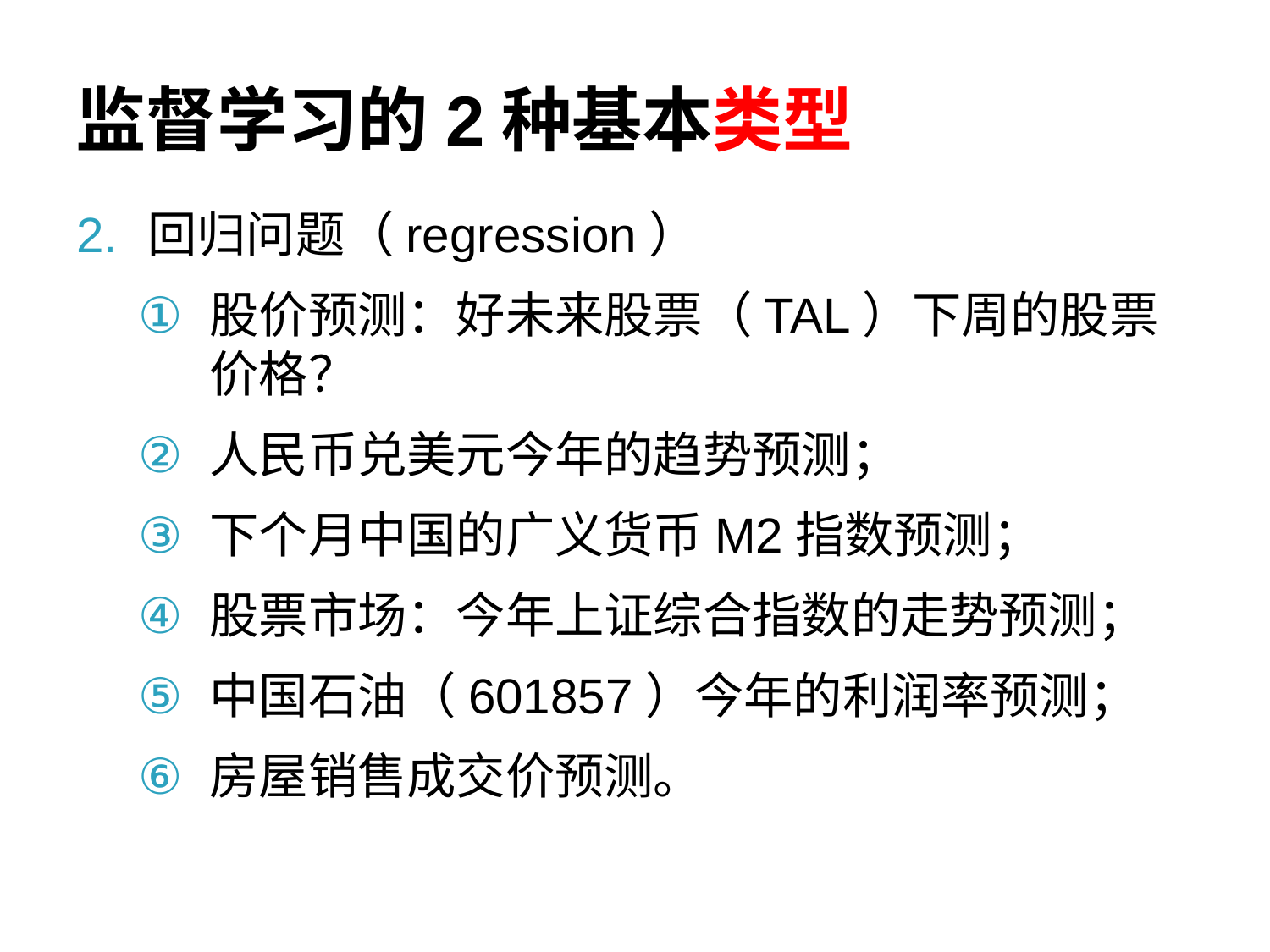

# 监督学习的2种基本类型
回归问题（regression）
股价预测：好未来股票（TAL）下周的股票价格？
人民币兑美元今年的趋势预测；
下个月中国的广义货币M2指数预测；
股票市场：今年上证综合指数的走势预测；
中国石油（601857）今年的利润率预测；
房屋销售成交价预测。